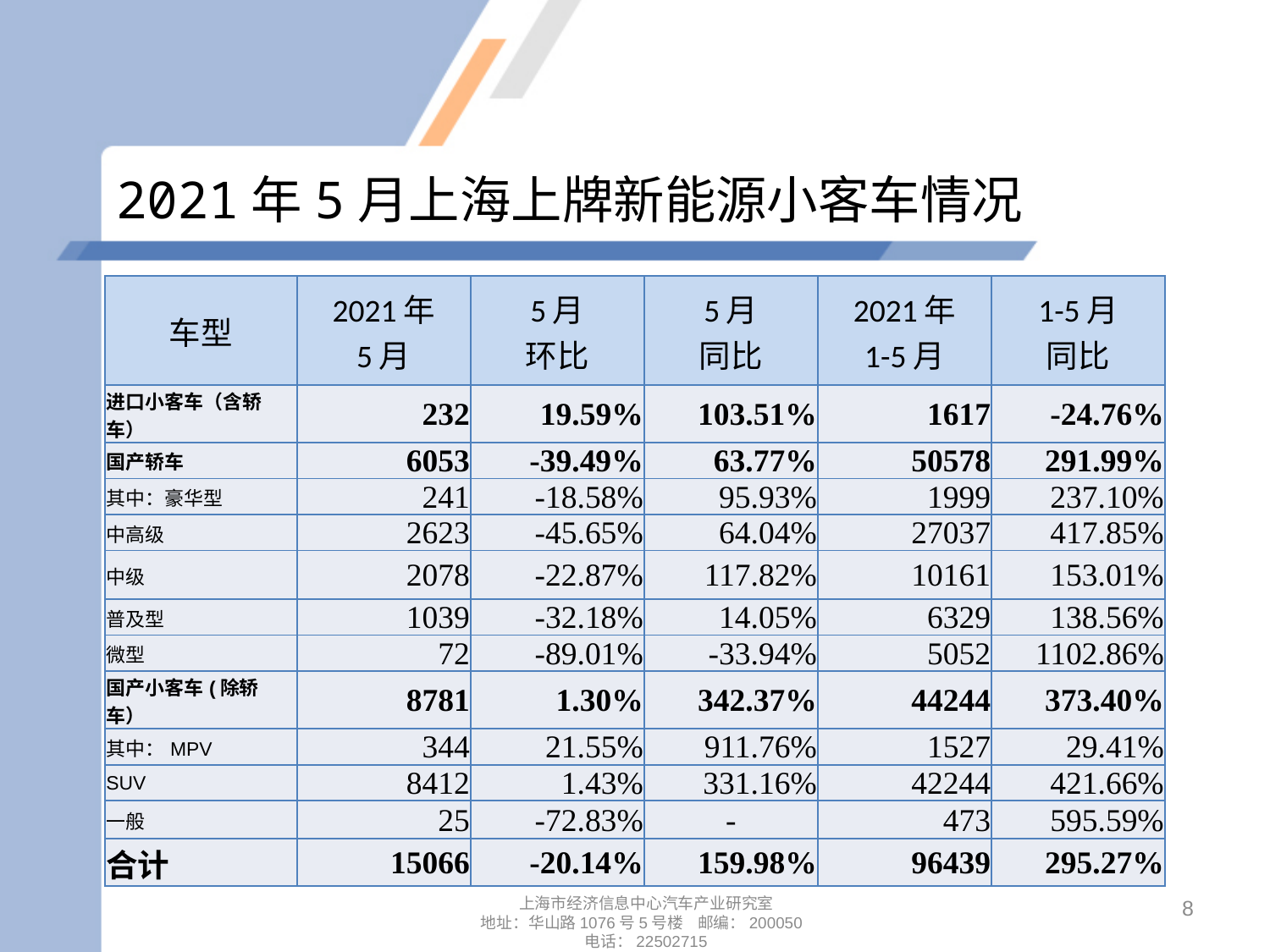

# 2021年5月上海上牌新能源小客车情况
| 车型 | 2021年 5月 | 5月 环比 | 5月 同比 | 2021年 1-5月 | 1-5月 同比 |
| --- | --- | --- | --- | --- | --- |
| 进口小客车（含轿车） | 232 | 19.59% | 103.51% | 1617 | -24.76% |
| 国产轿车 | 6053 | -39.49% | 63.77% | 50578 | 291.99% |
| 其中：豪华型 | 241 | -18.58% | 95.93% | 1999 | 237.10% |
| 中高级 | 2623 | -45.65% | 64.04% | 27037 | 417.85% |
| 中级 | 2078 | -22.87% | 117.82% | 10161 | 153.01% |
| 普及型 | 1039 | -32.18% | 14.05% | 6329 | 138.56% |
| 微型 | 72 | -89.01% | -33.94% | 5052 | 1102.86% |
| 国产小客车(除轿车） | 8781 | 1.30% | 342.37% | 44244 | 373.40% |
| 其中：MPV | 344 | 21.55% | 911.76% | 1527 | 29.41% |
| SUV | 8412 | 1.43% | 331.16% | 42244 | 421.66% |
| 一般 | 25 | -72.83% | - | 473 | 595.59% |
| 合计 | 15066 | -20.14% | 159.98% | 96439 | 295.27% |

8
上海市经济信息中心汽车产业研究室
地址：华山路1076号5号楼    邮编：200050
电话：22502715